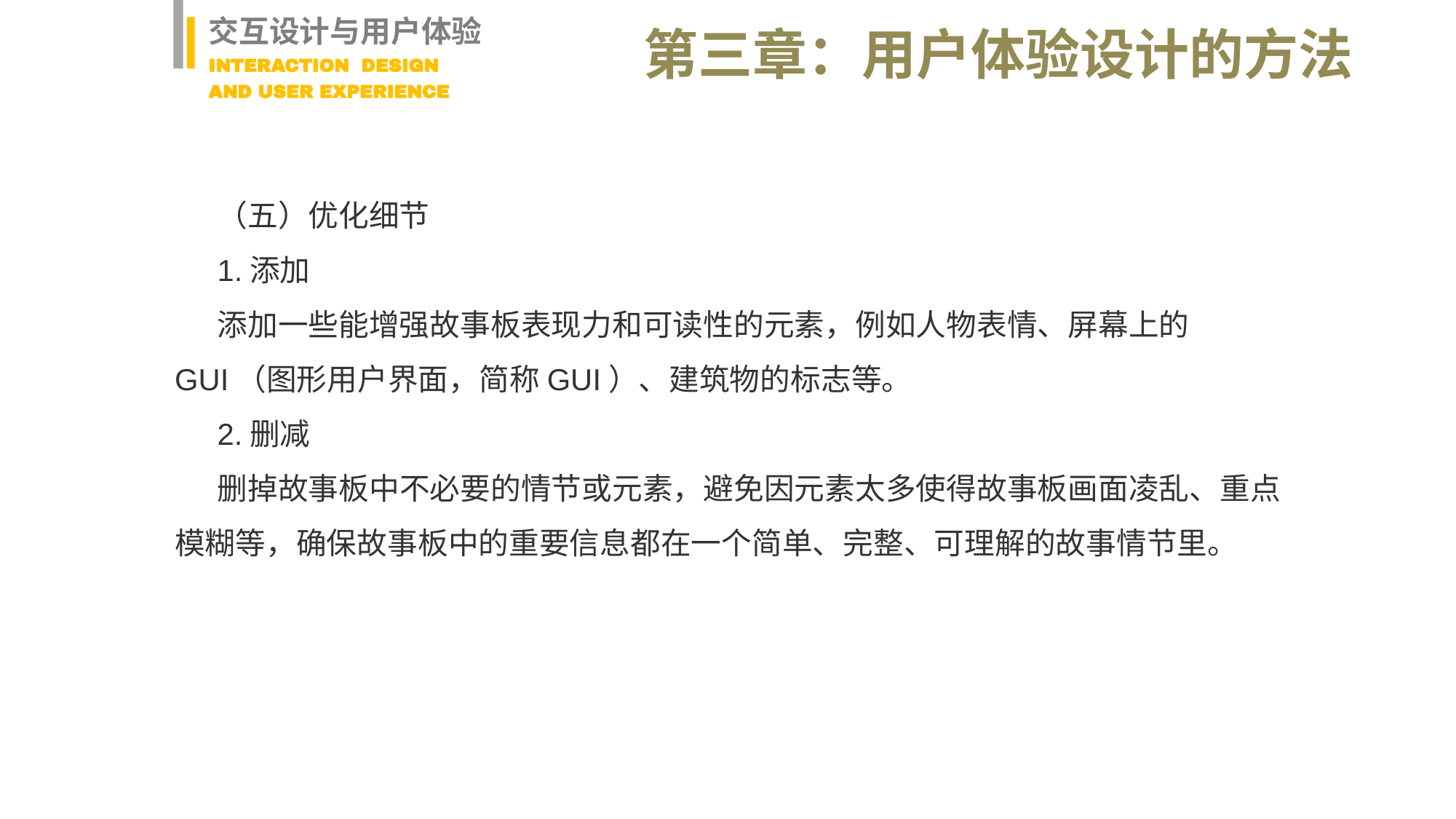

交互设计与用户体验
INTERACTION  DESIGN
AND USER EXPERIENCE
第三章：用户体验设计的方法

（五）优化细节
1.添加
添加一些能增强故事板表现力和可读性的元素，例如人物表情、屏幕上的GUI（图形用户界面，简称GUI）、建筑物的标志等。
2.删减
删掉故事板中不必要的情节或元素，避免因元素太多使得故事板画面凌乱、重点模糊等，确保故事板中的重要信息都在一个简单、完整、可理解的故事情节里。